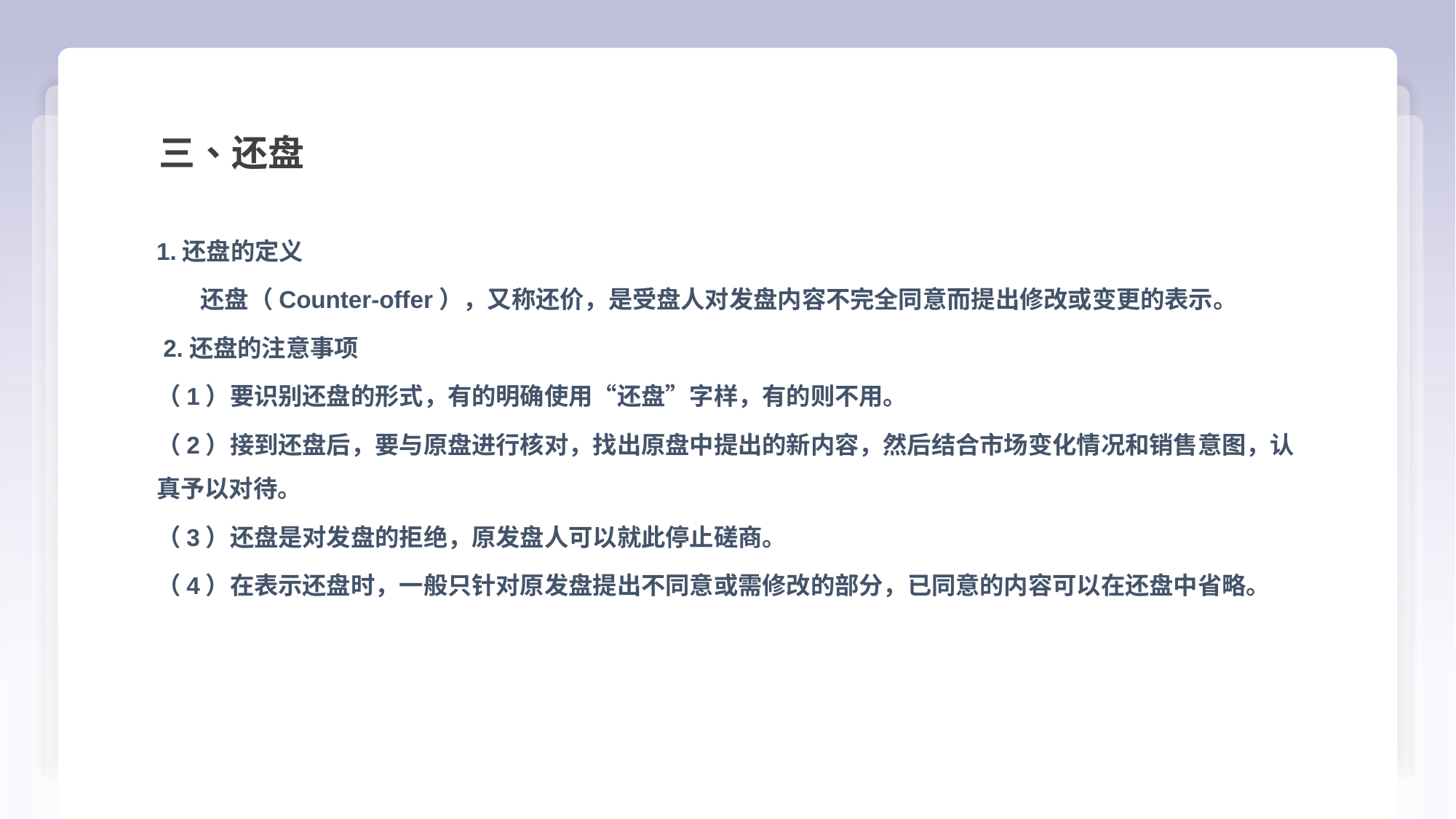

三、还盘
1.还盘的定义
       还盘（Counter-offer），又称还价，是受盘人对发盘内容不完全同意而提出修改或变更的表示。
 2.还盘的注意事项
（1）要识别还盘的形式，有的明确使用“还盘”字样，有的则不用。
（2）接到还盘后，要与原盘进行核对，找出原盘中提出的新内容，然后结合市场变化情况和销售意图，认真予以对待。
（3）还盘是对发盘的拒绝，原发盘人可以就此停止磋商。
（4）在表示还盘时，一般只针对原发盘提出不同意或需修改的部分，已同意的内容可以在还盘中省略。